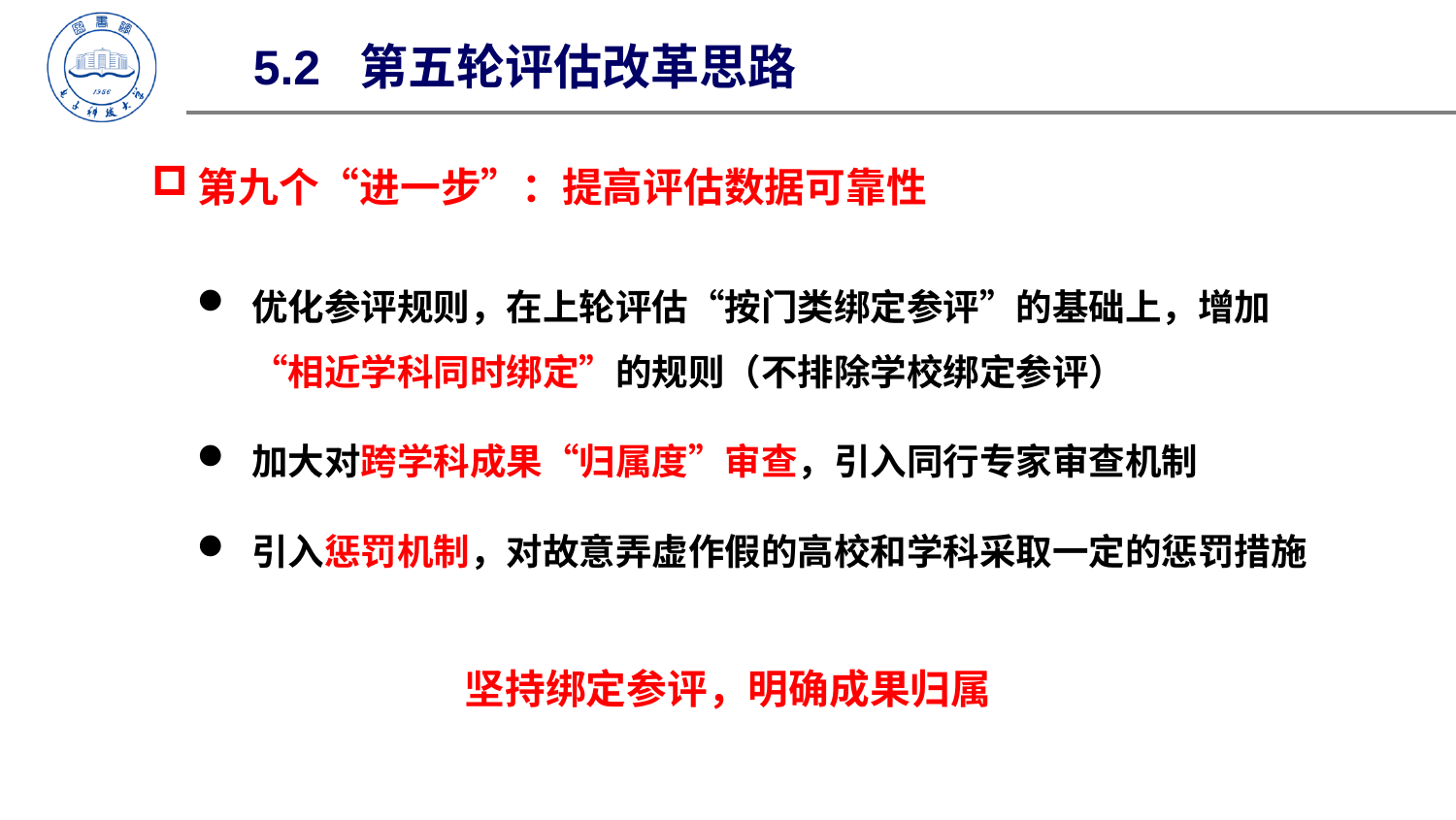

5.2  第五轮评估改革思路
第九个“进一步”：提高评估数据可靠性
优化参评规则，在上轮评估“按门类绑定参评”的基础上，增加“相近学科同时绑定”的规则（不排除学校绑定参评）
加大对跨学科成果“归属度”审查，引入同行专家审查机制
引入惩罚机制，对故意弄虚作假的高校和学科采取一定的惩罚措施
坚持绑定参评，明确成果归属